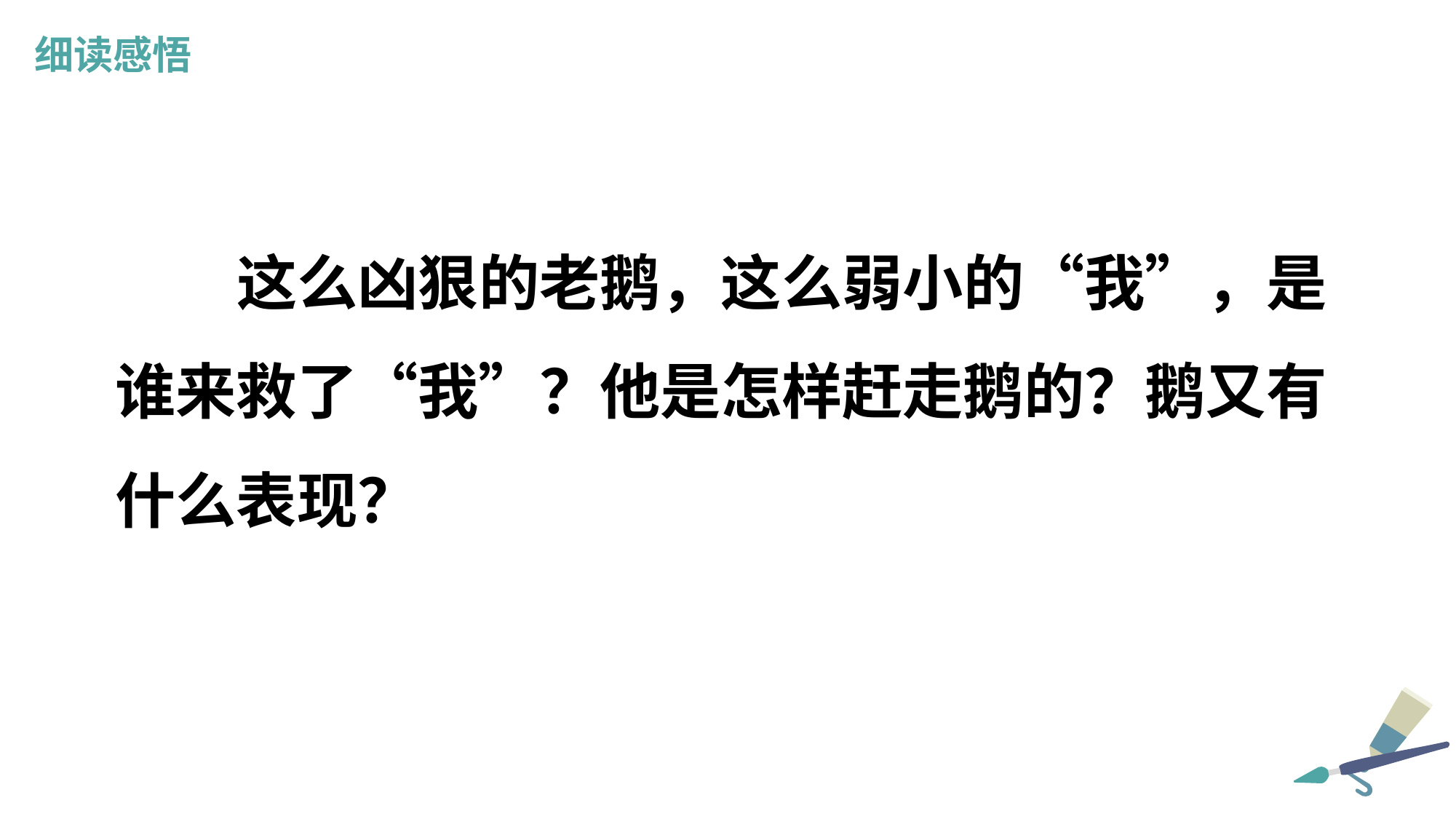

细读感悟
这么凶狠的老鹅，这么弱小的“我”，是谁来救了“我”？他是怎样赶走鹅的？鹅又有什么表现？